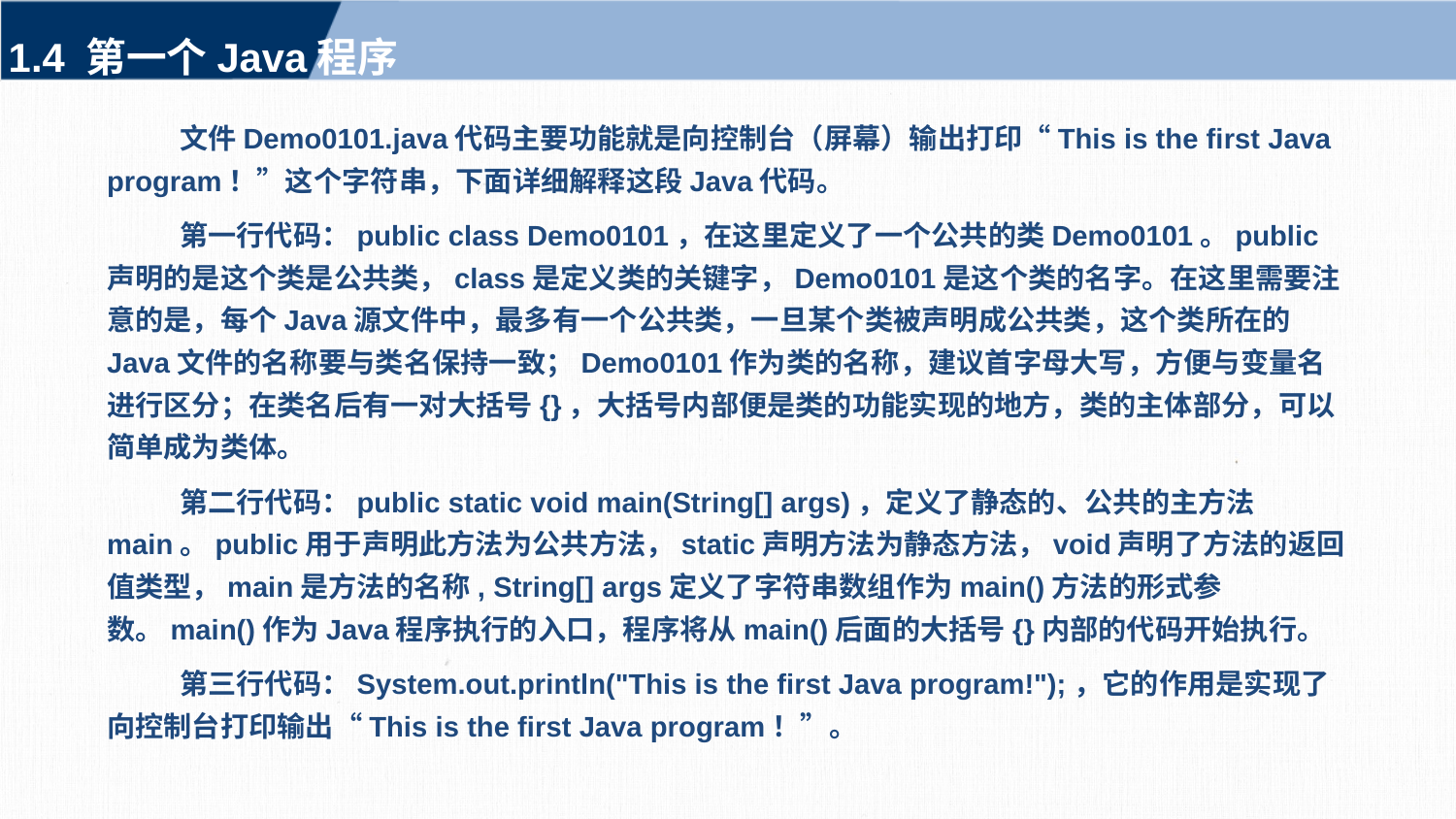

1.4 第一个Java程序
文件Demo0101.java代码主要功能就是向控制台（屏幕）输出打印“This is the first Java program！”这个字符串，下面详细解释这段Java代码。
第一行代码：public class Demo0101，在这里定义了一个公共的类Demo0101。public声明的是这个类是公共类，class是定义类的关键字，Demo0101是这个类的名字。在这里需要注意的是，每个Java源文件中，最多有一个公共类，一旦某个类被声明成公共类，这个类所在的Java文件的名称要与类名保持一致；Demo0101作为类的名称，建议首字母大写，方便与变量名进行区分；在类名后有一对大括号{}，大括号内部便是类的功能实现的地方，类的主体部分，可以简单成为类体。
第二行代码：public static void main(String[] args)，定义了静态的、公共的主方法main。public用于声明此方法为公共方法，static声明方法为静态方法，void声明了方法的返回值类型，main是方法的名称, String[] args定义了字符串数组作为main()方法的形式参数。main()作为Java程序执行的入口，程序将从main()后面的大括号{}内部的代码开始执行。
第三行代码：System.out.println("This is the first Java program!");，它的作用是实现了向控制台打印输出“This is the first Java program！”。